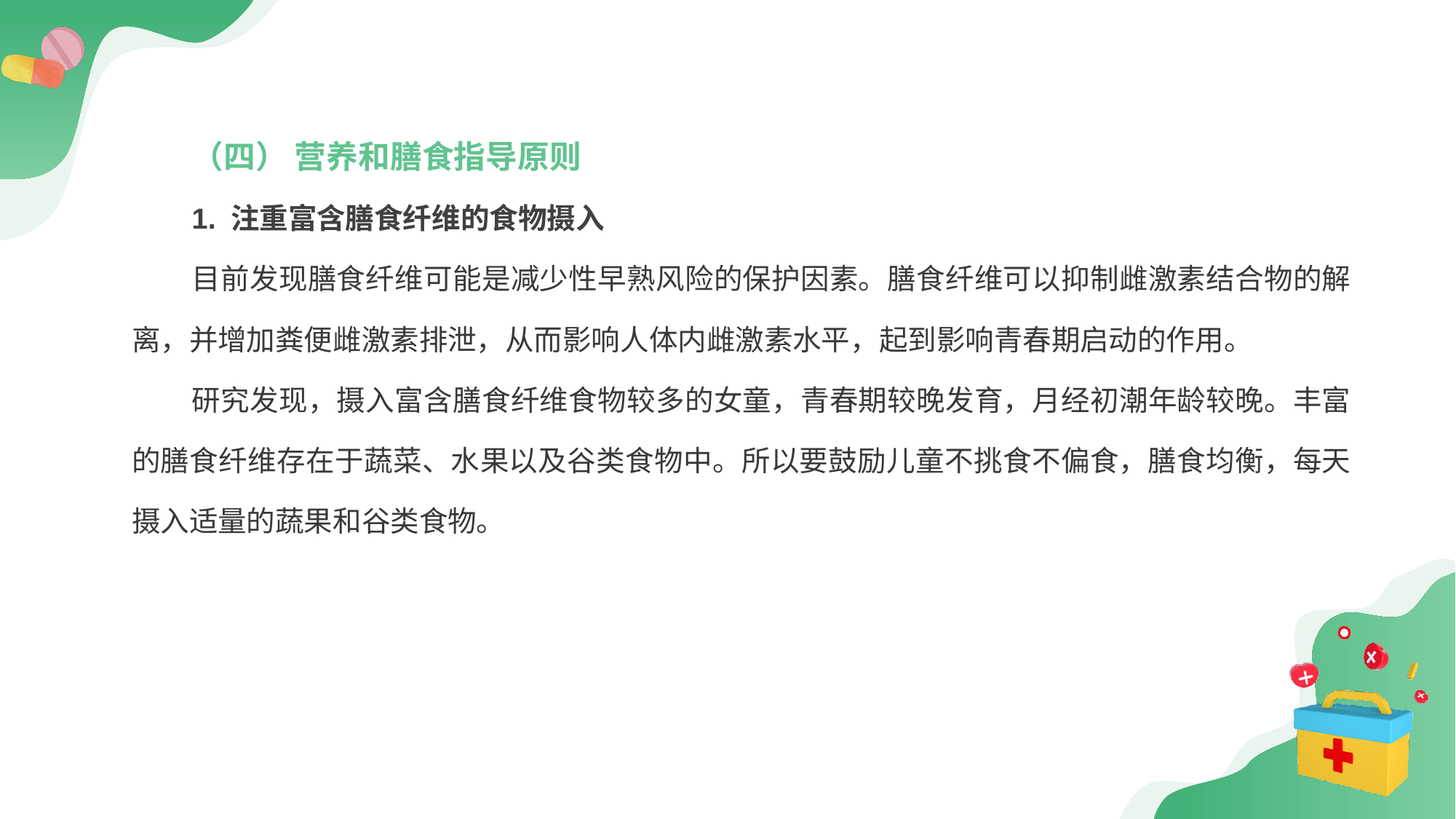

（四） 营养和膳食指导原则
1. 注重富含膳食纤维的食物摄入
目前发现膳食纤维可能是减少性早熟风险的保护因素。膳食纤维可以抑制雌激素结合物的解离，并增加粪便雌激素排泄，从而影响人体内雌激素水平，起到影响青春期启动的作用。
研究发现，摄入富含膳食纤维食物较多的女童，青春期较晚发育，月经初潮年龄较晚。丰富的膳食纤维存在于蔬菜、水果以及谷类食物中。所以要鼓励儿童不挑食不偏食，膳食均衡，每天摄入适量的蔬果和谷类食物。